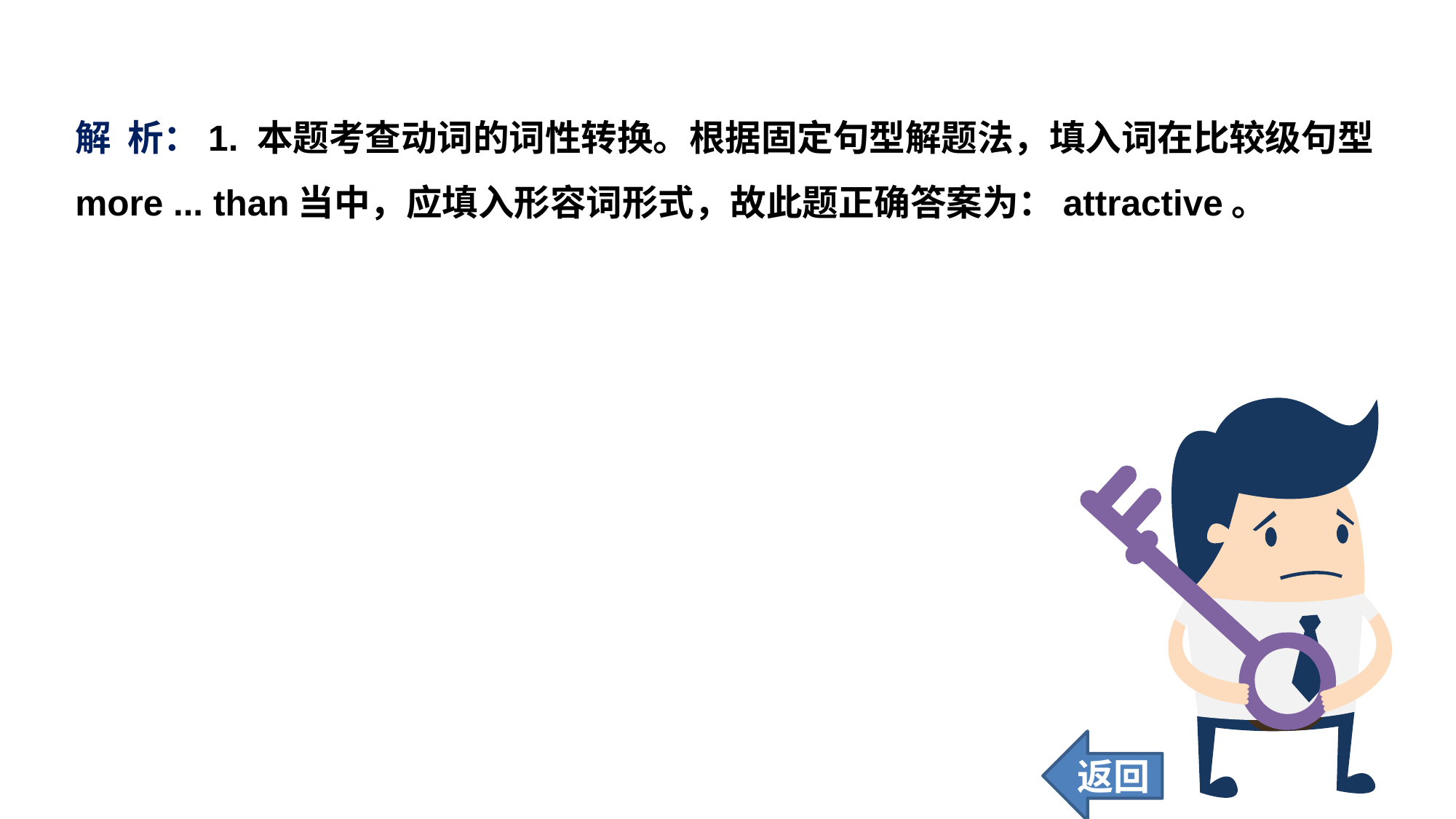

解  析：1. 本题考查动词的词性转换。根据固定句型解题法，填入词在比较级句型more ... than当中，应填入形容词形式，故此题正确答案为：attractive。

返回
183